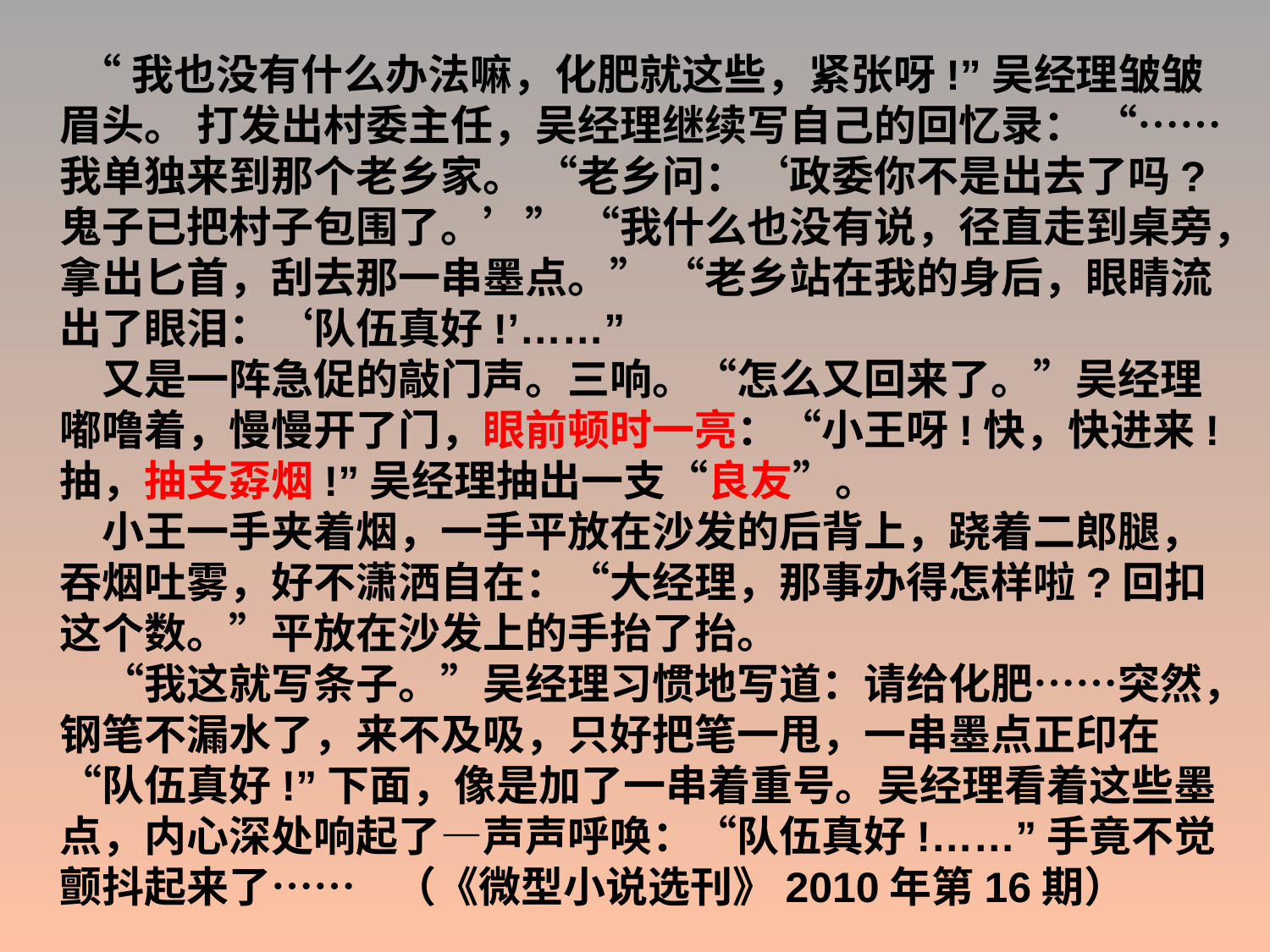

“我也没有什么办法嘛，化肥就这些，紧张呀!”吴经理皱皱眉头。 打发出村委主任，吴经理继续写自己的回忆录： “……我单独来到那个老乡家。 “老乡问：‘政委你不是出去了吗?鬼子已把村子包围了。’” “我什么也没有说，径直走到桌旁，拿出匕首，刮去那一串墨点。” “老乡站在我的身后，眼睛流出了眼泪：‘队伍真好!’……”
　又是一阵急促的敲门声。三响。“怎么又回来了。”吴经理嘟噜着，慢慢开了门，眼前顿时一亮：“小王呀!快，快进来!抽，抽支孬烟!”吴经理抽出一支“良友”。
　小王一手夹着烟，一手平放在沙发的后背上，跷着二郎腿，吞烟吐雾，好不潇洒自在：“大经理，那事办得怎样啦?回扣这个数。”平放在沙发上的手抬了抬。
　“我这就写条子。”吴经理习惯地写道：请给化肥……突然，钢笔不漏水了，来不及吸，只好把笔一甩，一串墨点正印在“队伍真好!”下面，像是加了一串着重号。吴经理看着这些墨点，内心深处响起了—声声呼唤：“队伍真好!……”手竟不觉颤抖起来了……    （《微型小说选刊》2010年第16期）